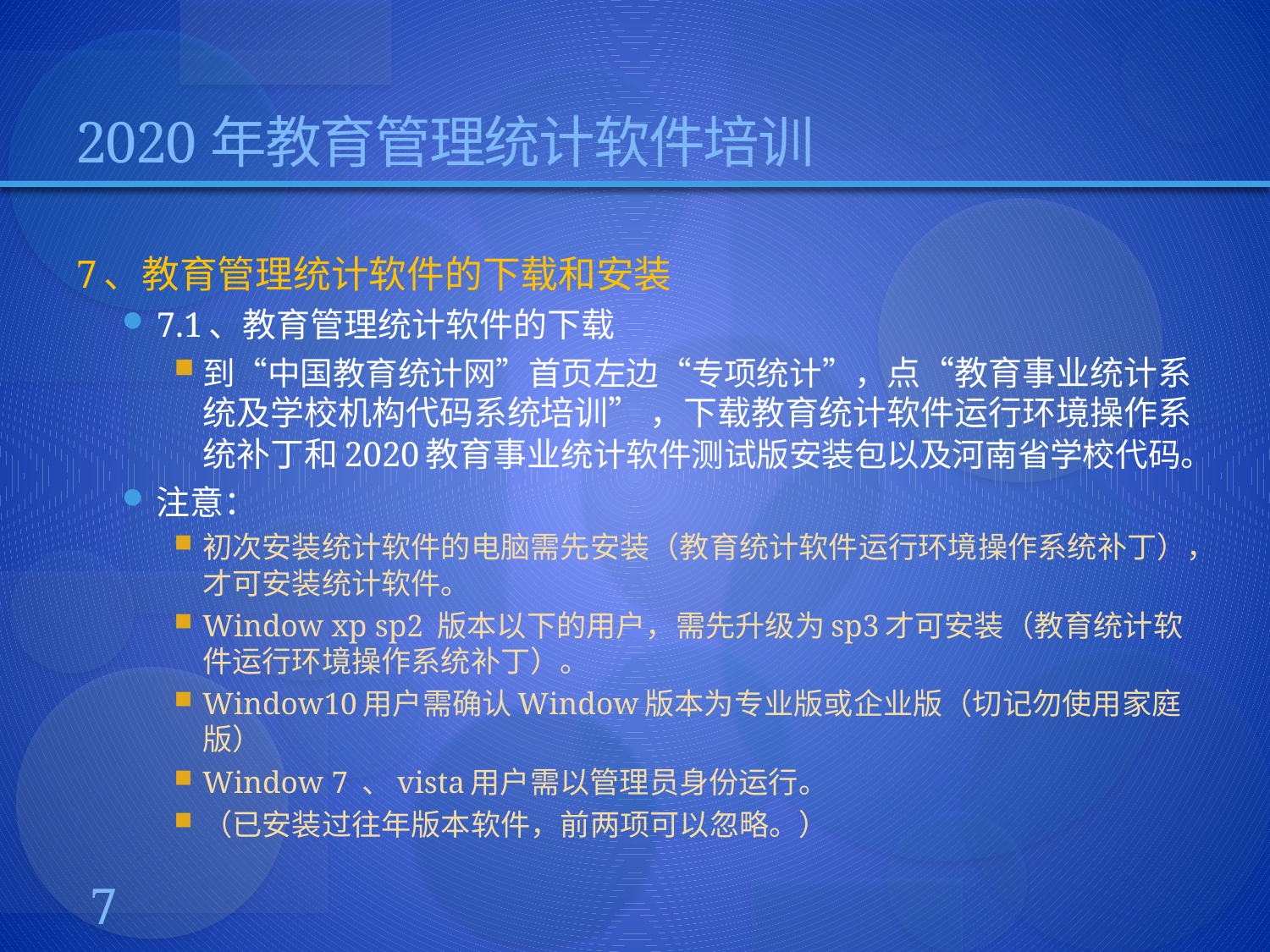

# 2020年教育管理统计软件培训

7、教育管理统计软件的下载和安装
7.1、教育管理统计软件的下载
到“中国教育统计网”首页左边“专项统计”，点“教育事业统计系统及学校机构代码系统培训” ，下载教育统计软件运行环境操作系统补丁和2020教育事业统计软件测试版安装包以及河南省学校代码。
注意：
初次安装统计软件的电脑需先安装（教育统计软件运行环境操作系统补丁），才可安装统计软件。
Window xp sp2 版本以下的用户，需先升级为sp3才可安装（教育统计软件运行环境操作系统补丁）。
Window10用户需确认Window版本为专业版或企业版（切记勿使用家庭版）
Window 7 、vista用户需以管理员身份运行。
（已安装过往年版本软件，前两项可以忽略。）

7